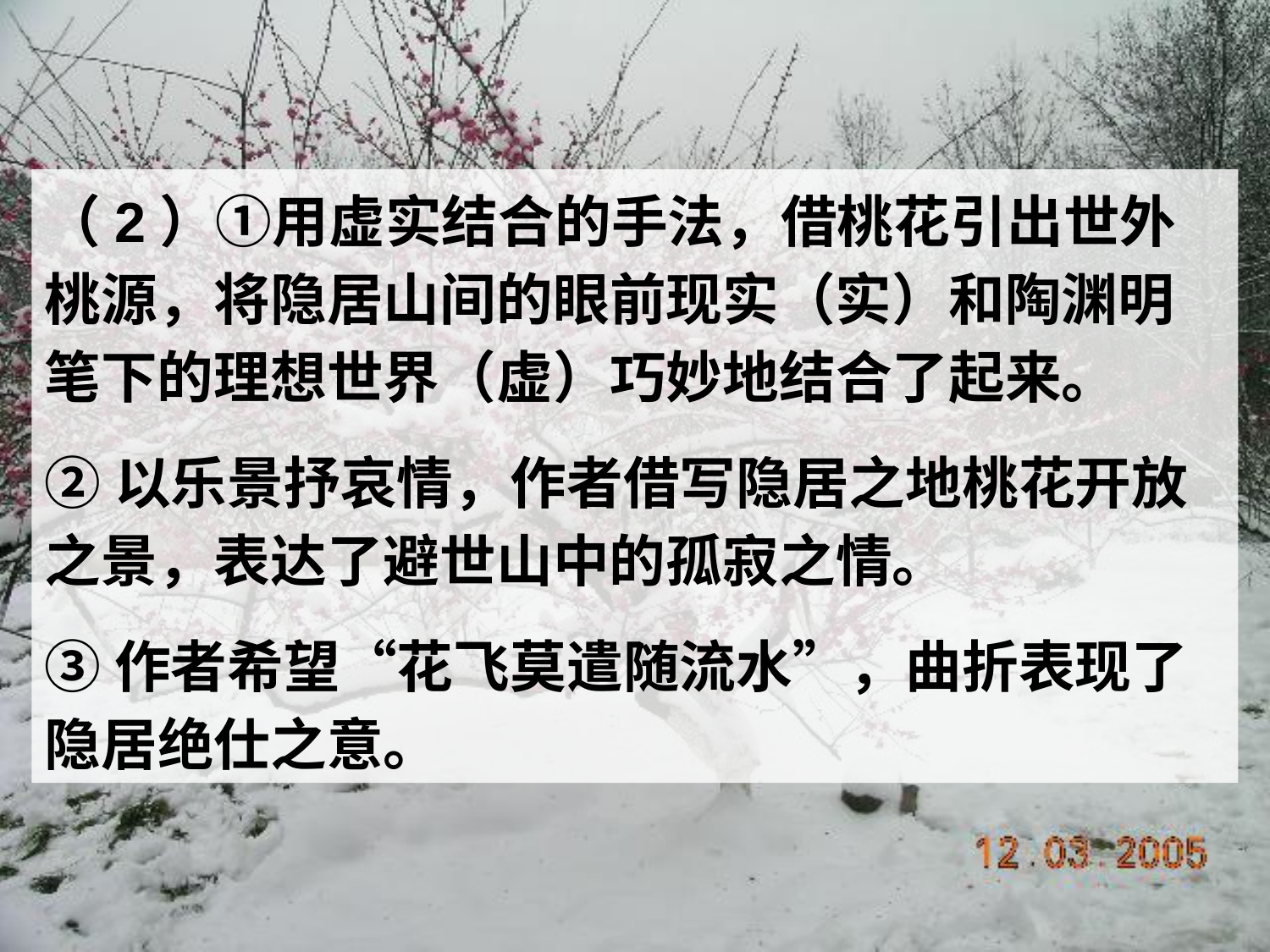

（2）①用虚实结合的手法，借桃花引出世外桃源，将隐居山间的眼前现实（实）和陶渊明笔下的理想世界（虚）巧妙地结合了起来。
②以乐景抒哀情，作者借写隐居之地桃花开放之景，表达了避世山中的孤寂之情。
③作者希望“花飞莫遣随流水”，曲折表现了隐居绝仕之意。